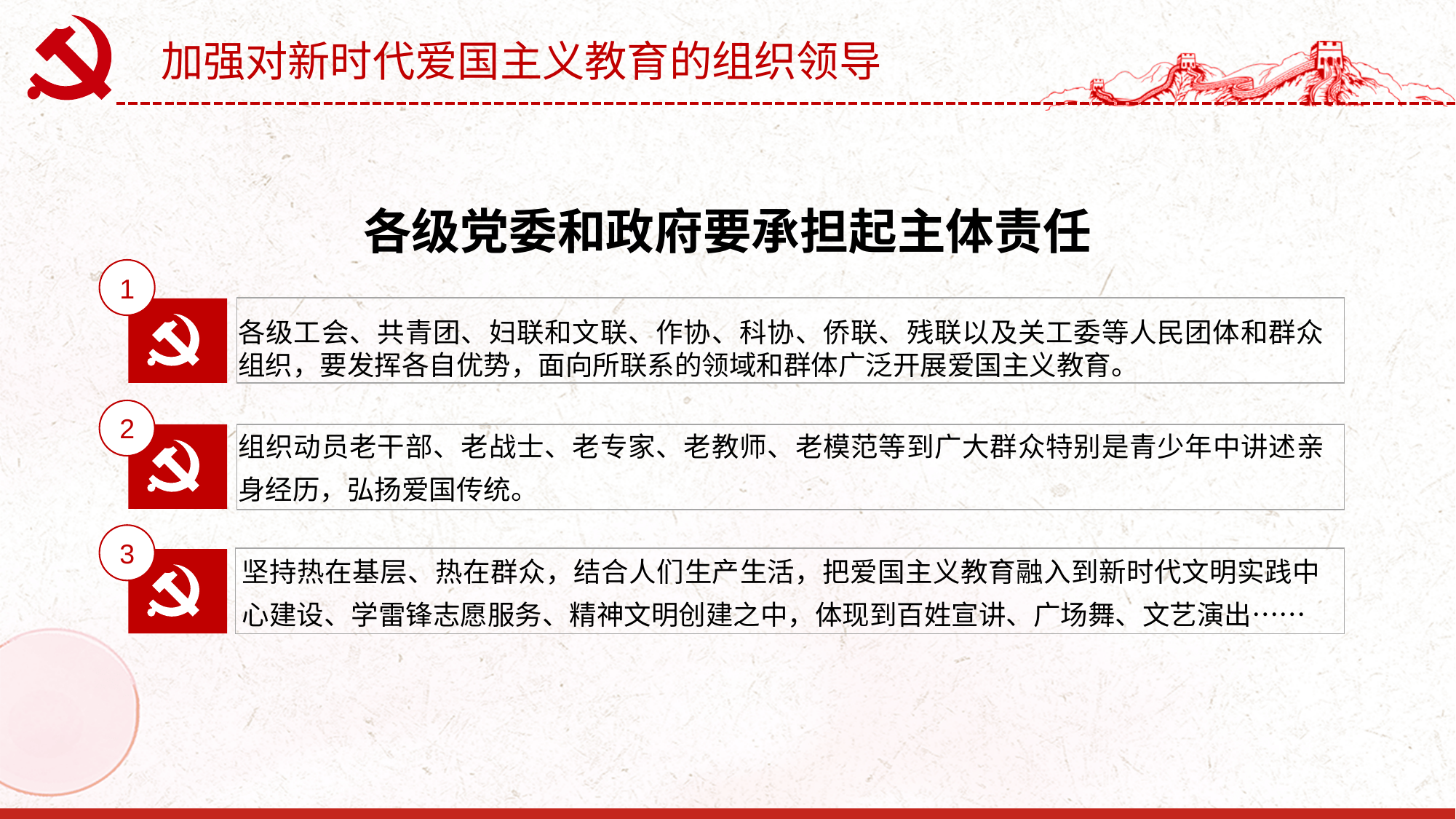

加强对新时代爱国主义教育的组织领导
各级党委和政府要承担起主体责任
1

各级工会、共青团、妇联和文联、作协、科协、侨联、残联以及关工委等人民团体和群众组织，要发挥各自优势，面向所联系的领域和群体广泛开展爱国主义教育。
2
组织动员老干部、老战士、老专家、老教师、老模范等到广大群众特别是青少年中讲述亲身经历，弘扬爱国传统。

3
坚持热在基层、热在群众，结合人们生产生活，把爱国主义教育融入到新时代文明实践中心建设、学雷锋志愿服务、精神文明创建之中，体现到百姓宣讲、广场舞、文艺演出……